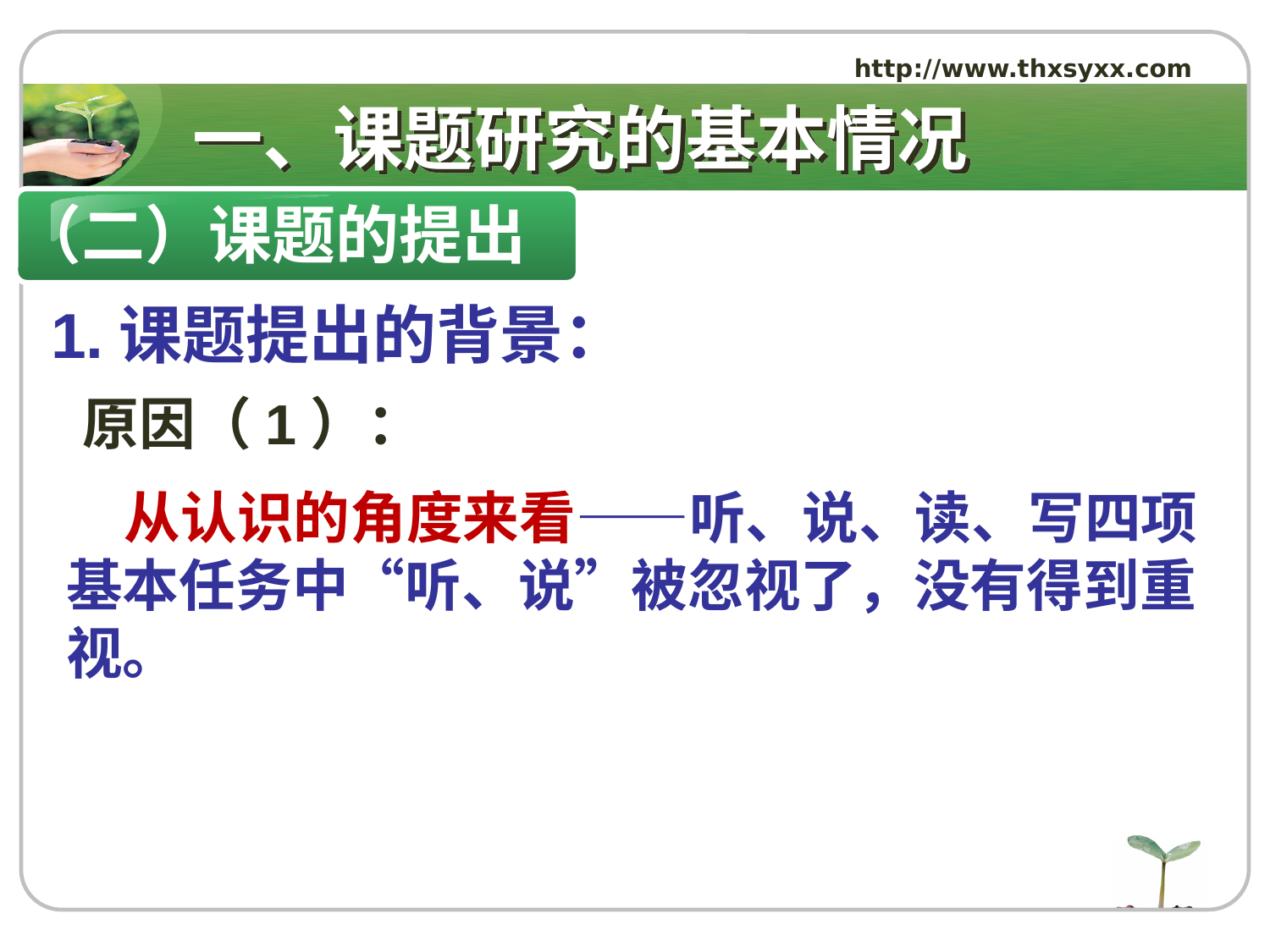

http://www.thxsyxx.com
# 一、课题研究的基本情况
（二）课题的提出

 1.课题提出的背景：
 原因（1）：
     从认识的角度来看——听、说、读、写四项基本任务中“听、说”被忽视了，没有得到重视。